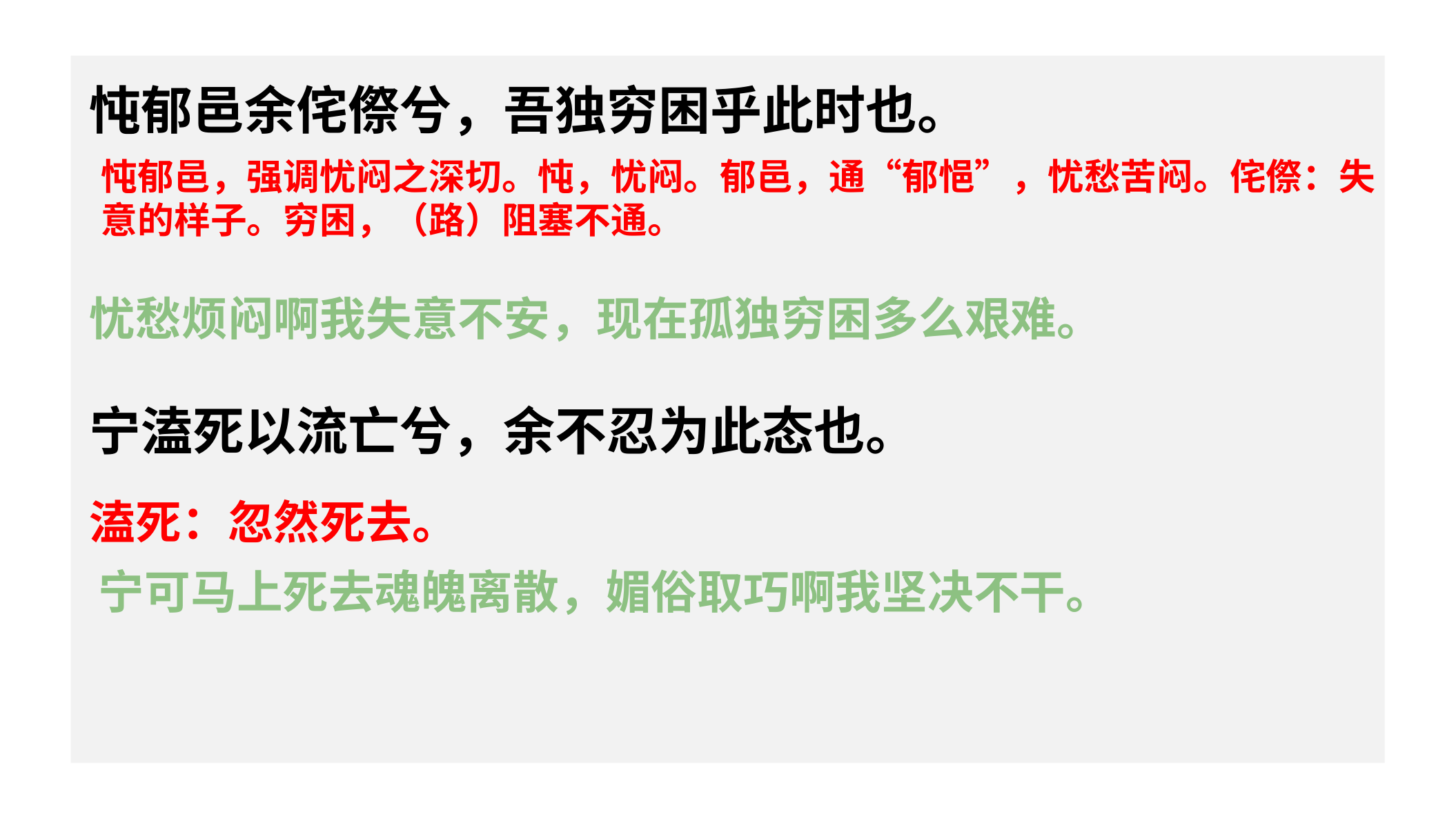

忳郁邑余侘傺兮，吾独穷困乎此时也。
忳郁邑，强调忧闷之深切。忳，忧闷。郁邑，通“郁悒”，忧愁苦闷。侘傺：失意的样子。穷困，（路）阻塞不通。
忧愁烦闷啊我失意不安，现在孤独穷困多么艰难。
宁溘死以流亡兮，余不忍为此态也。
溘死：忽然死去。
宁可马上死去魂魄离散，媚俗取巧啊我坚决不干。